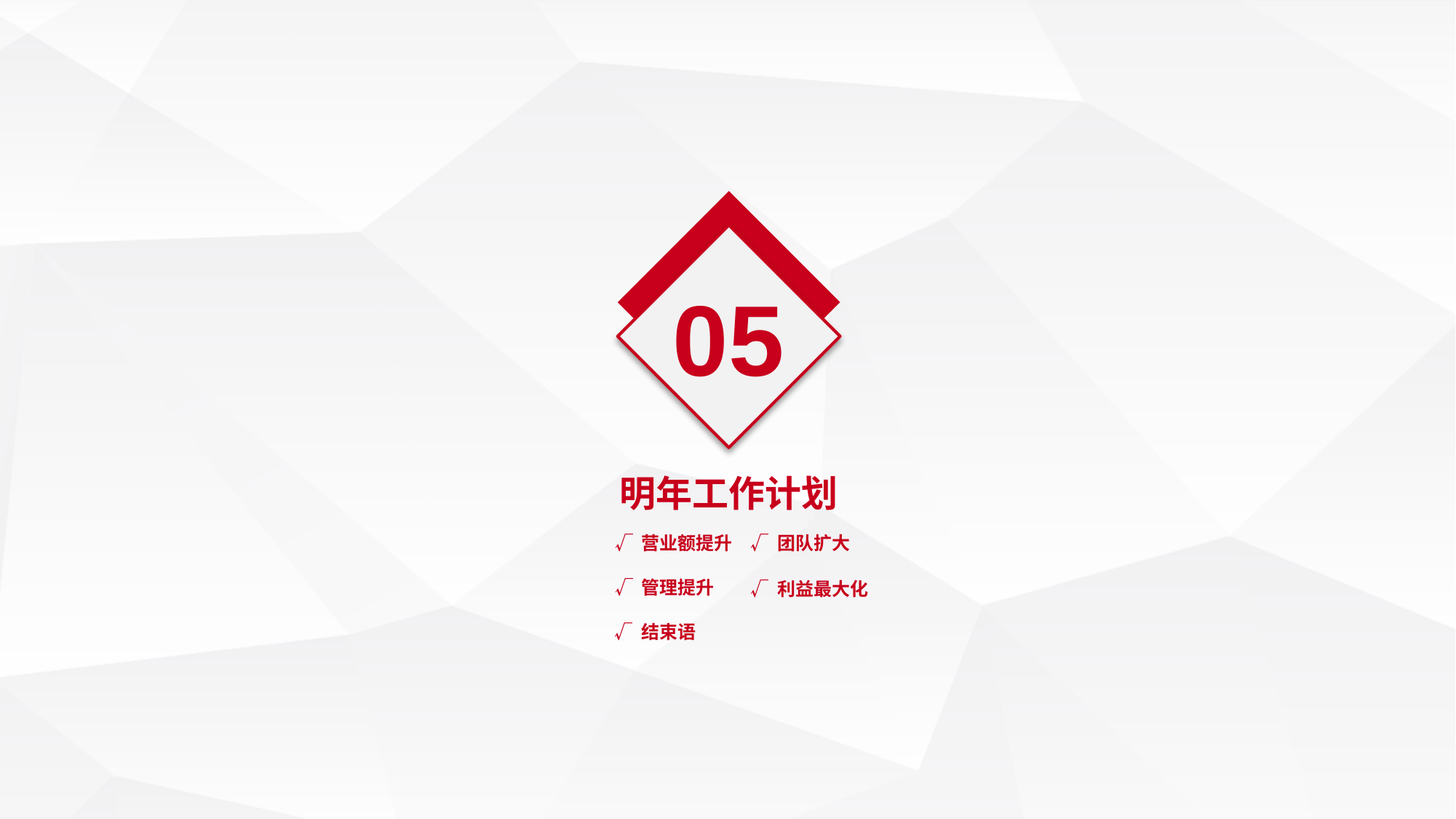

05
明年工作计划
√ 营业额提升
√ 团队扩大
√ 管理提升
√ 利益最大化
√ 结束语